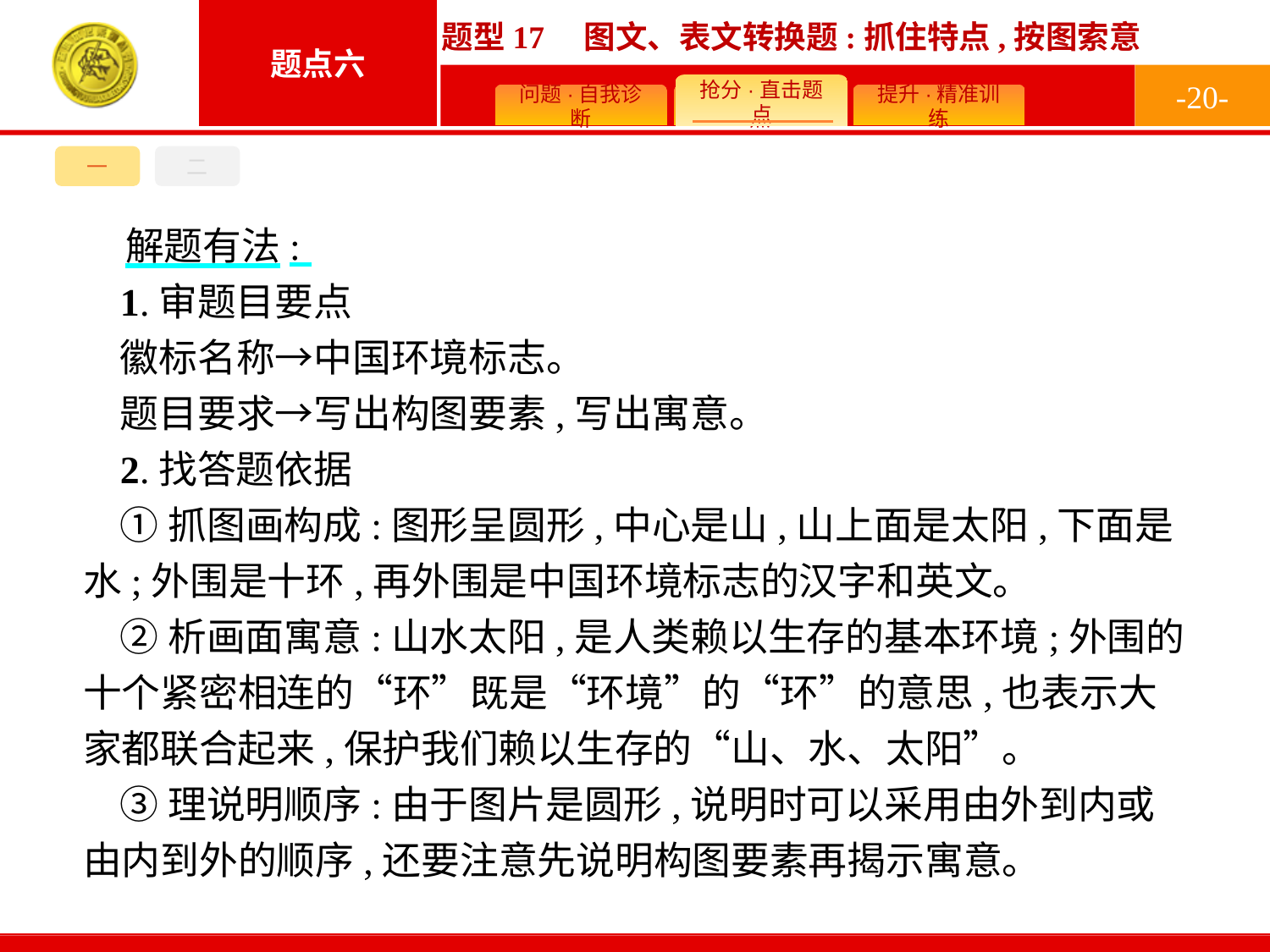

-20-
一
二
解题有法:
1.审题目要点
徽标名称→中国环境标志。
题目要求→写出构图要素,写出寓意。
2.找答题依据
①抓图画构成:图形呈圆形,中心是山,山上面是太阳,下面是水;外围是十环,再外围是中国环境标志的汉字和英文。
②析画面寓意:山水太阳,是人类赖以生存的基本环境;外围的十个紧密相连的“环”既是“环境”的“环”的意思,也表示大家都联合起来,保护我们赖以生存的“山、水、太阳”。
③理说明顺序:由于图片是圆形,说明时可以采用由外到内或由内到外的顺序,还要注意先说明构图要素再揭示寓意。